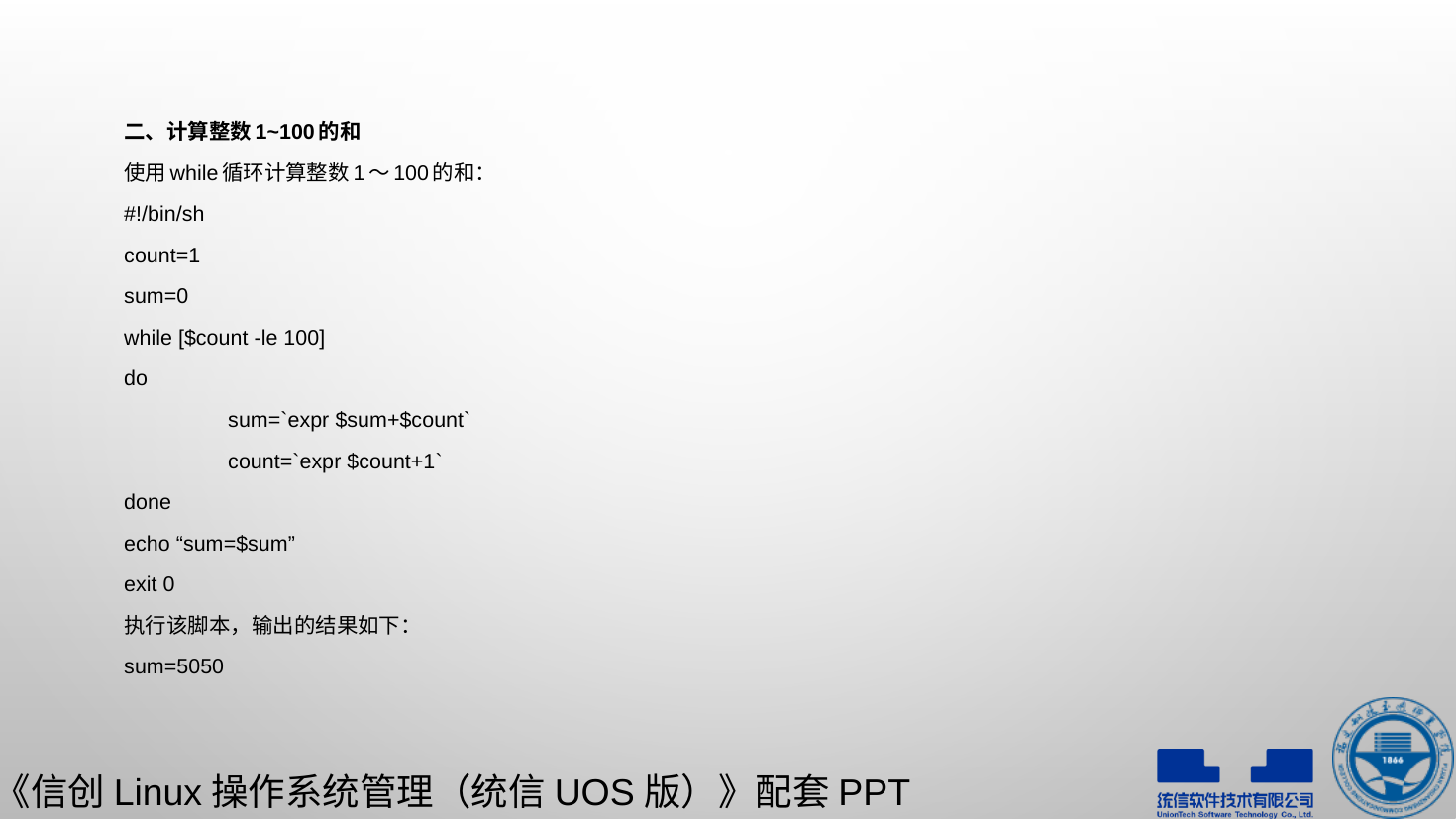

二、计算整数1~100的和
使用while循环计算整数1～100的和：
#!/bin/sh
count=1
sum=0
while [$count -le 100]
do
	sum=`expr $sum+$count`
	count=`expr $count+1`
done
echo “sum=$sum”
exit 0
执行该脚本，输出的结果如下：
sum=5050